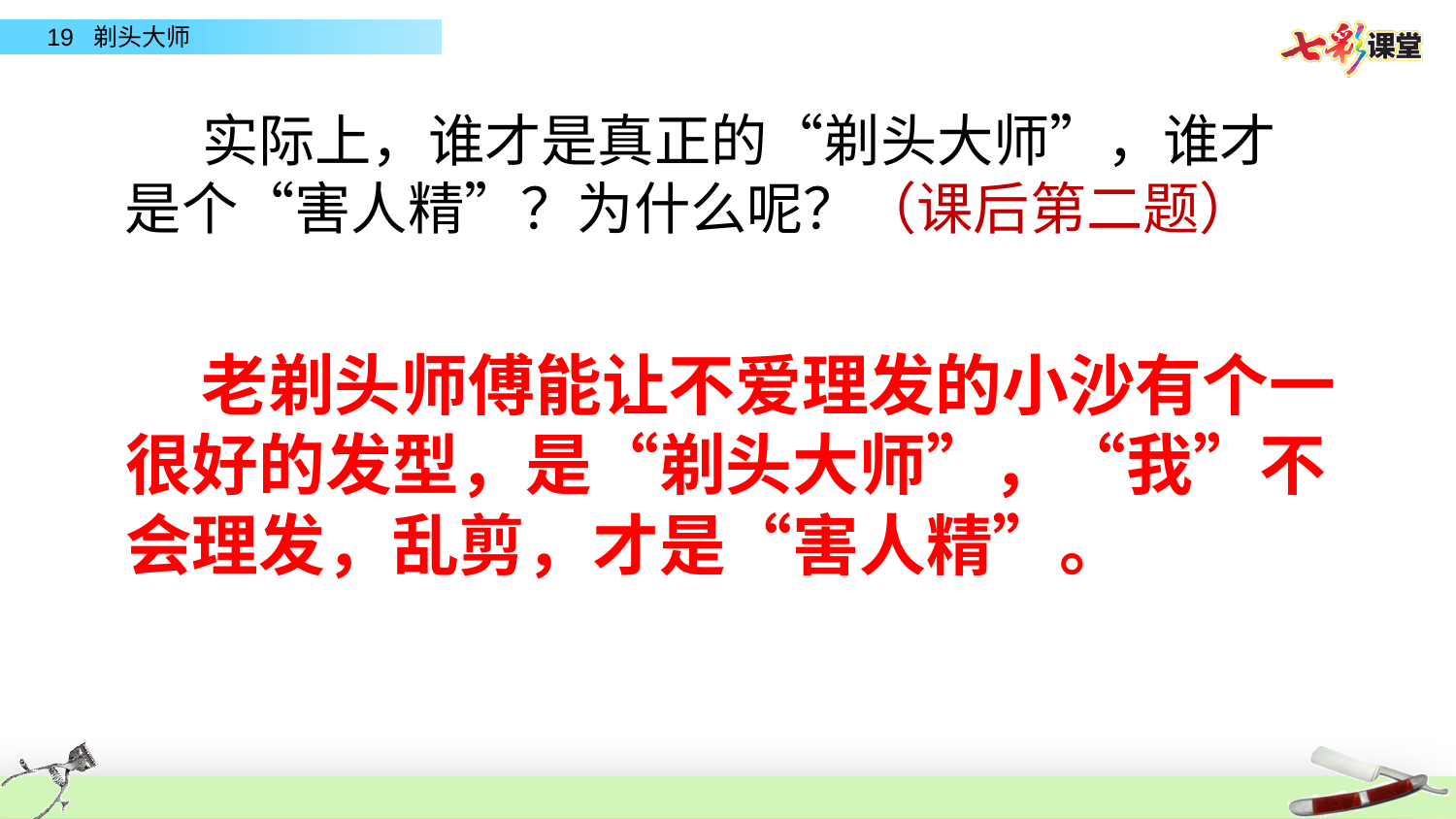

实际上，谁才是真正的“剃头大师”，谁才是个“害人精”？为什么呢？（课后第二题）
    老剃头师傅能让不爱理发的小沙有个一很好的发型，是“剃头大师”，“我”不会理发，乱剪，才是“害人精”。